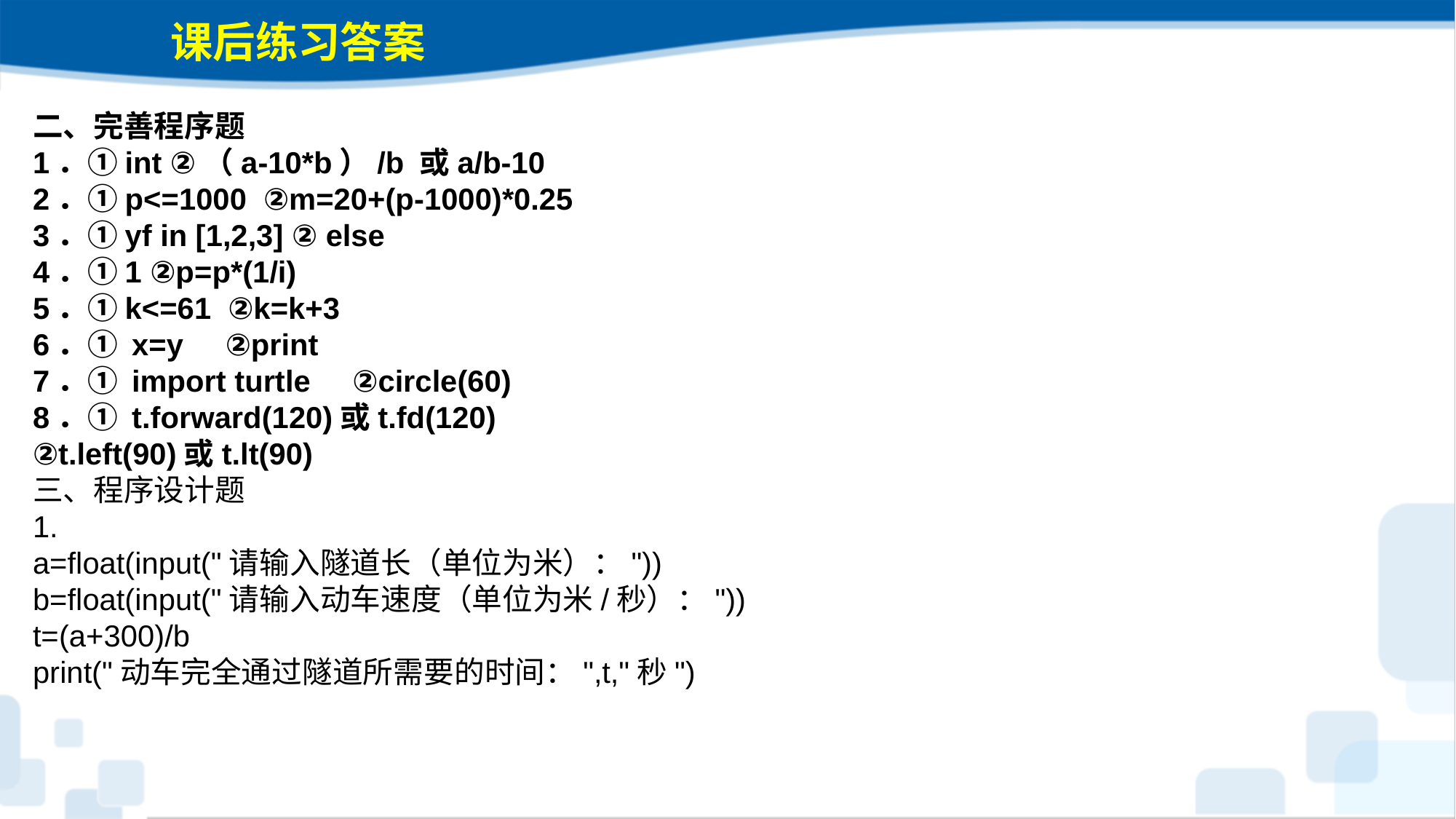

课后练习答案
二、完善程序题1．①int ②（a-10*b）/b 或a/b-10  2．①p<=1000  ②m=20+(p-1000)*0.25 3．①yf in [1,2,3] ② else  4．①1 ②p=p*(1/i) 5．①k<=61  ②k=k+36．① x=y     ②print7．① import turtle     ②circle(60)8．① t.forward(120)或t.fd(120)     ②t.left(90)或t.lt(90)
三、程序设计题
1.
a=float(input("请输入隧道长（单位为米）："))
b=float(input("请输入动车速度（单位为米/秒）："))
t=(a+300)/b
print("动车完全通过隧道所需要的时间：",t,"秒")